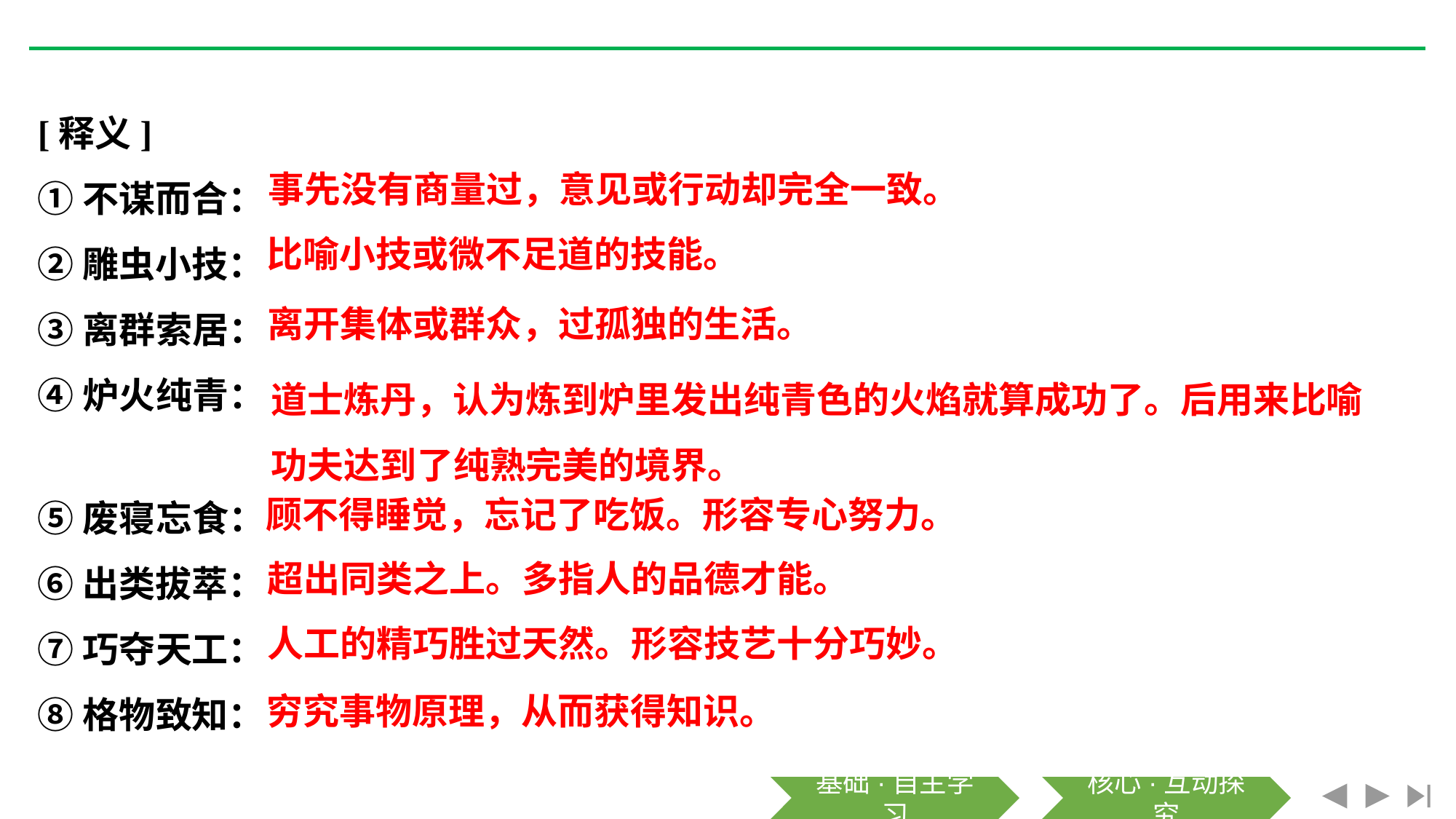

[释义]
①不谋而合：
②雕虫小技：
③离群索居：
④炉火纯青：

⑤废寝忘食：
⑥出类拔萃：
⑦巧夺天工：
⑧格物致知：
事先没有商量过，意见或行动却完全一致。
比喻小技或微不足道的技能。
离开集体或群众，过孤独的生活。
道士炼丹，认为炼到炉里发出纯青色的火焰就算成功了。后用来比喻
功夫达到了纯熟完美的境界。
顾不得睡觉，忘记了吃饭。形容专心努力。
超出同类之上。多指人的品德才能。
人工的精巧胜过天然。形容技艺十分巧妙。
穷究事物原理，从而获得知识。